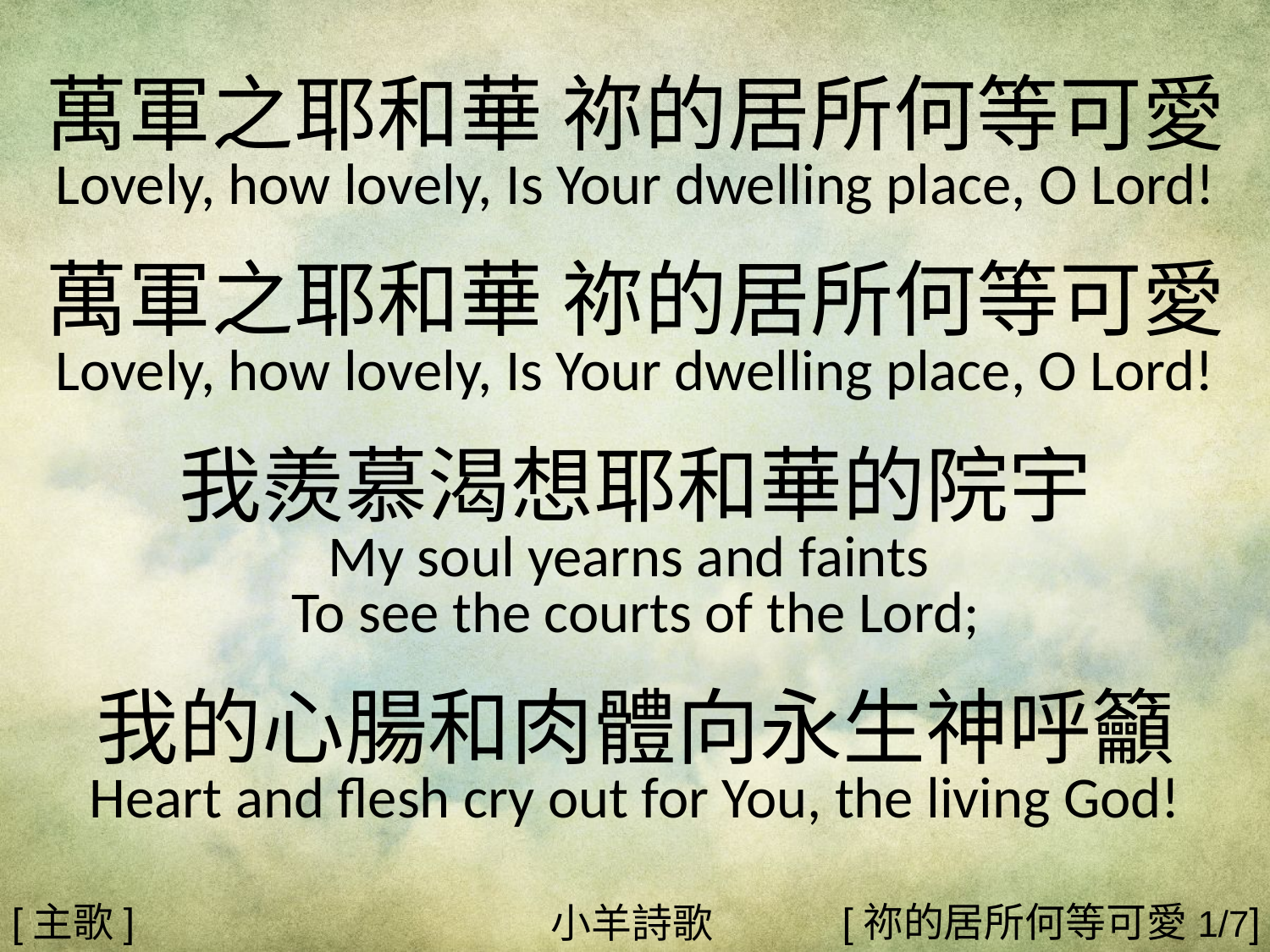

萬軍之耶和華 祢的居所何等可愛
Lovely, how lovely, Is Your dwelling place, O Lord!

萬軍之耶和華 祢的居所何等可愛
Lovely, how lovely, Is Your dwelling place, O Lord!

我羨慕渴想耶和華的院宇
My soul yearns and faints
To see the courts of the Lord;

我的心腸和肉體向永生神呼籲
Heart and flesh cry out for You, the living God!
#

[主歌]
[祢的居所何等可愛1/7]
小羊詩歌